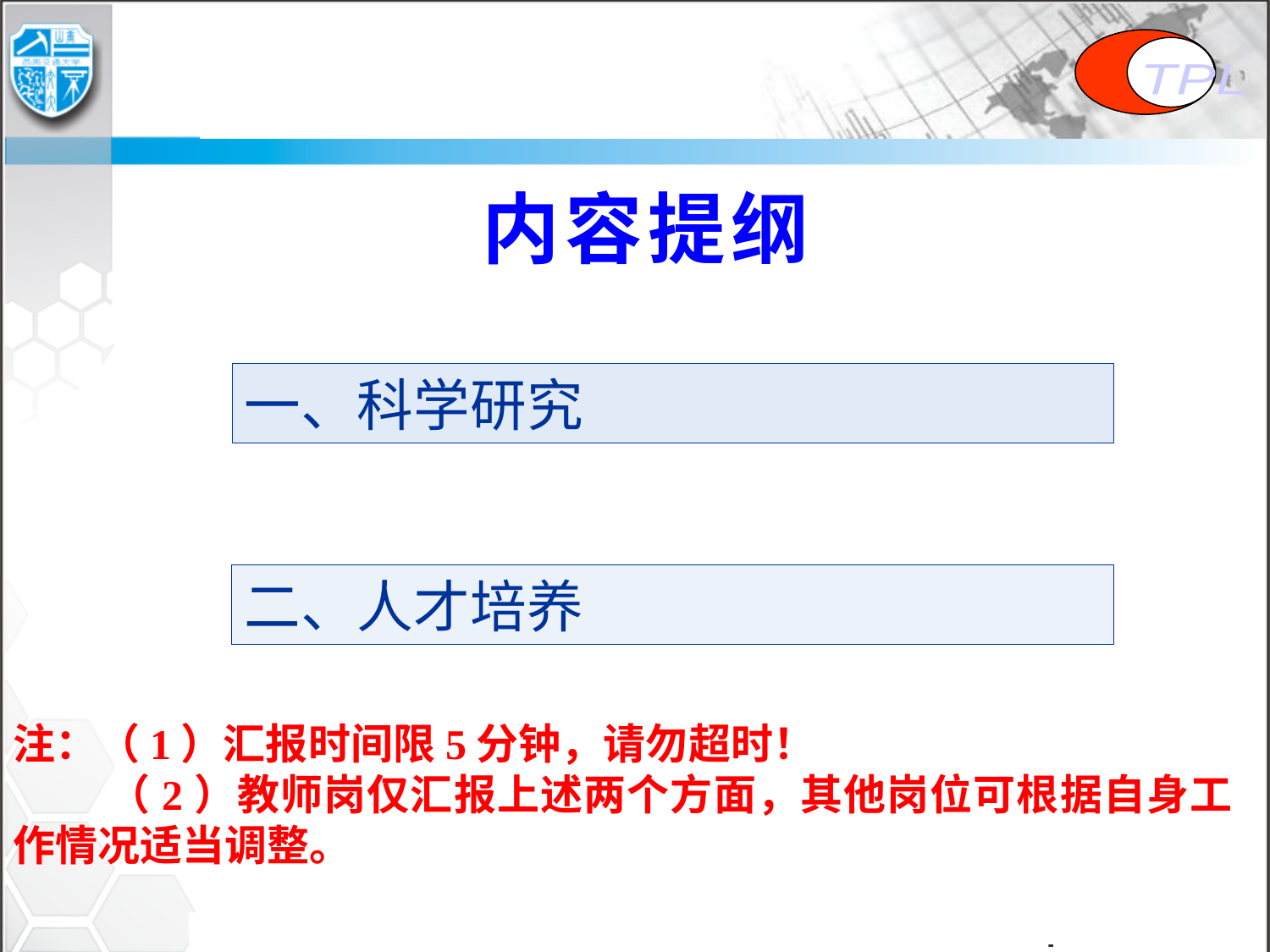

内容提纲
一、科学研究
二、人才培养
注：（1）汇报时间限5分钟，请勿超时！
        （2）教师岗仅汇报上述两个方面，其他岗位可根据自身工作情况适当调整。